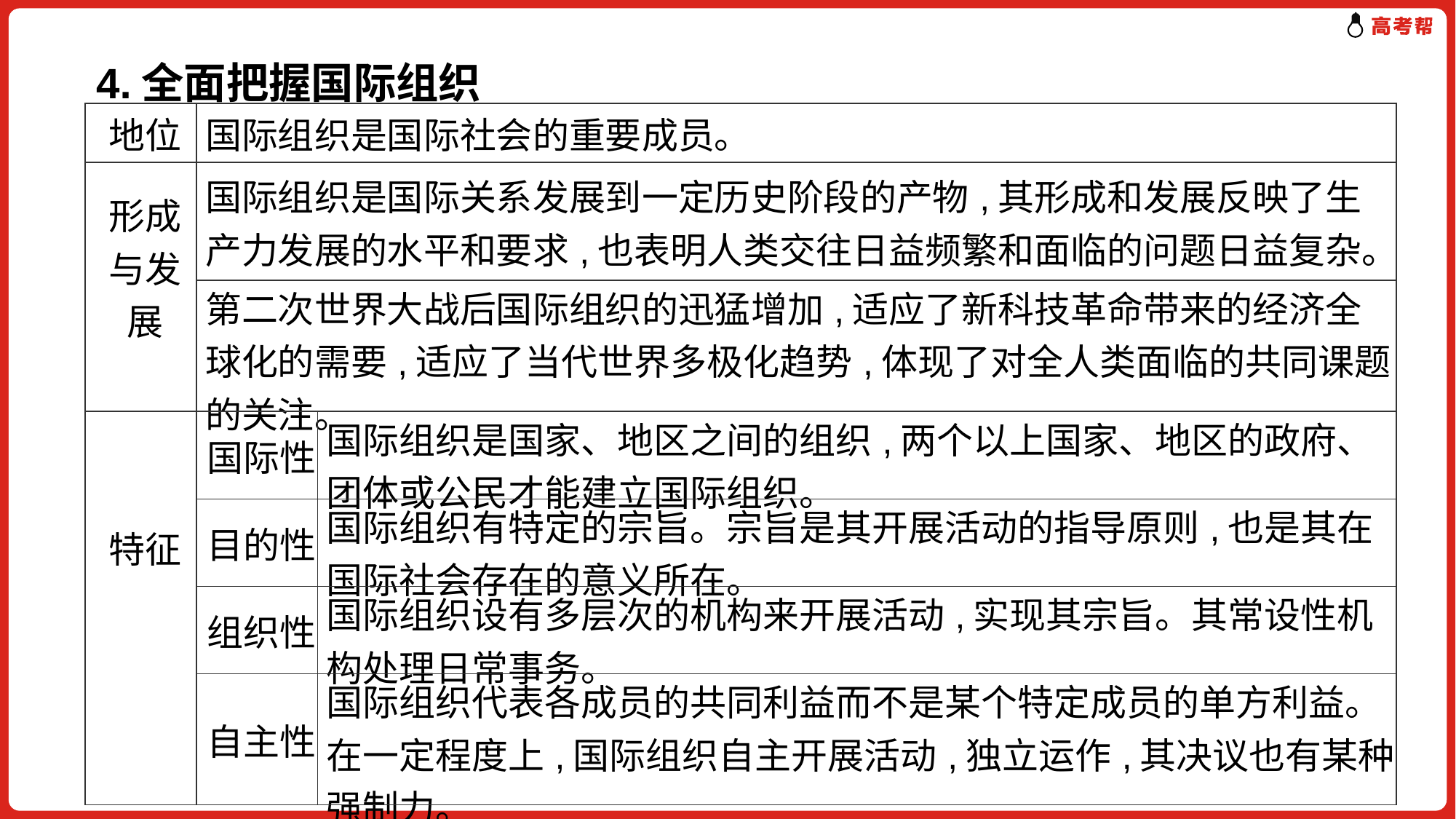

4.全面把握国际组织
| 地位 | 国际组织是国际社会的重要成员。 |  |
| --- | --- | --- |
| 形成与发展 | 国际组织是国际关系发展到一定历史阶段的产物,其形成和发展反映了生产力发展的水平和要求,也表明人类交往日益频繁和面临的问题日益复杂。 |  |
|  | 第二次世界大战后国际组织的迅猛增加,适应了新科技革命带来的经济全球化的需要,适应了当代世界多极化趋势,体现了对全人类面临的共同课题的关注。 |  |
| 特征 | 国际性 | 国际组织是国家、地区之间的组织,两个以上国家、地区的政府、团体或公民才能建立国际组织。 |
|  | 目的性 | 国际组织有特定的宗旨。宗旨是其开展活动的指导原则,也是其在国际社会存在的意义所在。 |
|  | 组织性 | 国际组织设有多层次的机构来开展活动,实现其宗旨。其常设性机构处理日常事务。 |
|  | 自主性 | 国际组织代表各成员的共同利益而不是某个特定成员的单方利益。在一定程度上,国际组织自主开展活动,独立运作,其决议也有某种强制力。 |